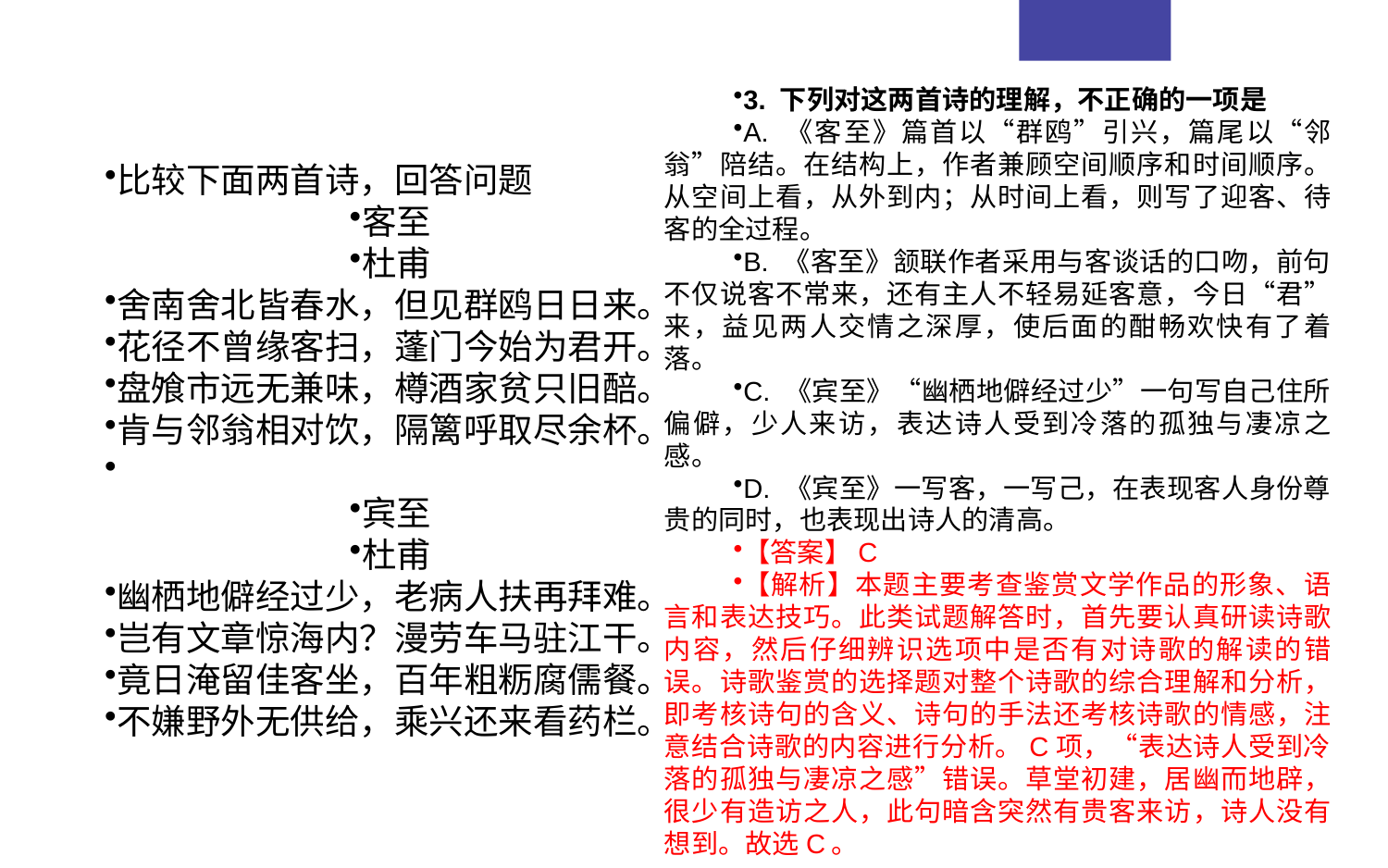

3. 下列对这两首诗的理解，不正确的一项是
A. 《客至》篇首以“群鸥”引兴，篇尾以“邻翁”陪结。在结构上，作者兼顾空间顺序和时间顺序。从空间上看，从外到内；从时间上看，则写了迎客、待客的全过程。
B. 《客至》颔联作者采用与客谈话的口吻，前句不仅说客不常来，还有主人不轻易延客意，今日“君”来，益见两人交情之深厚，使后面的酣畅欢快有了着落。
C. 《宾至》“幽栖地僻经过少”一句写自己住所偏僻，少人来访，表达诗人受到冷落的孤独与凄凉之感。
D. 《宾至》一写客，一写己，在表现客人身份尊贵的同时，也表现出诗人的清高。
【答案】C
【解析】本题主要考查鉴赏文学作品的形象、语言和表达技巧。此类试题解答时，首先要认真研读诗歌内容，然后仔细辨识选项中是否有对诗歌的解读的错误。诗歌鉴赏的选择题对整个诗歌的综合理解和分析，即考核诗句的含义、诗句的手法还考核诗歌的情感，注意结合诗歌的内容进行分析。C项，“表达诗人受到冷落的孤独与凄凉之感”错误。草堂初建，居幽而地辟，很少有造访之人，此句暗含突然有贵客来访，诗人没有想到。故选C。

比较下面两首诗，回答问题
客至
杜甫
舍南舍北皆春水，但见群鸥日日来。
花径不曾缘客扫，蓬门今始为君开。
盘飧市远无兼味，樽酒家贫只旧醅。
肯与邻翁相对饮，隔篱呼取尽余杯。

宾至
杜甫
幽栖地僻经过少，老病人扶再拜难。
岂有文章惊海内？漫劳车马驻江干。
竟日淹留佳客坐，百年粗粝腐儒餐。
不嫌野外无供给，乘兴还来看药栏。